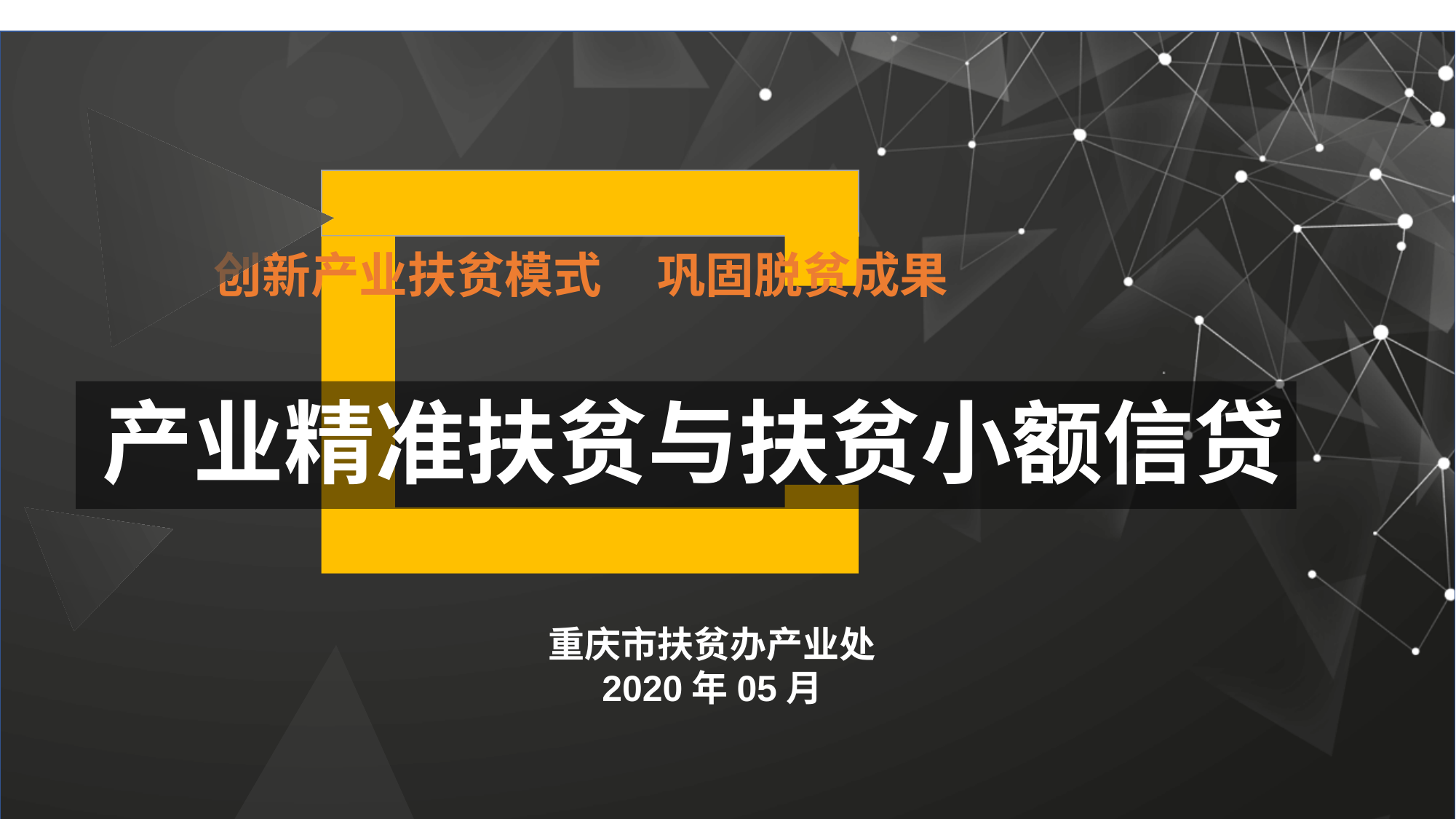

创新产业扶贫模式     巩固脱贫成果
产业精准扶贫与扶贫小额信贷

重庆市扶贫办产业处
2020年05月